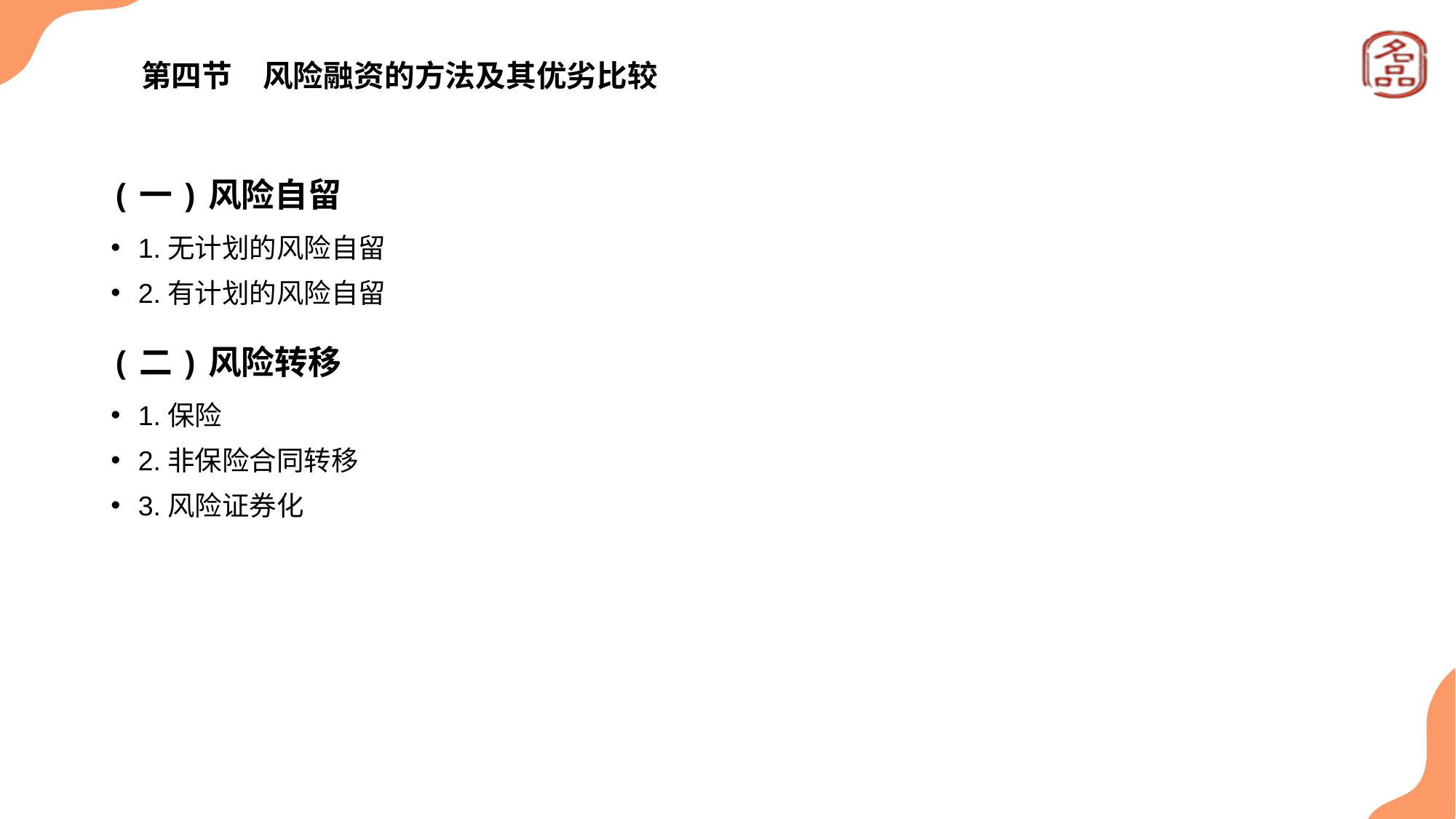

# 第四节　风险融资的方法及其优劣比较
(一)风险自留
1.无计划的风险自留
2.有计划的风险自留
(二)风险转移
1.保险
2.非保险合同转移
3.风险证券化